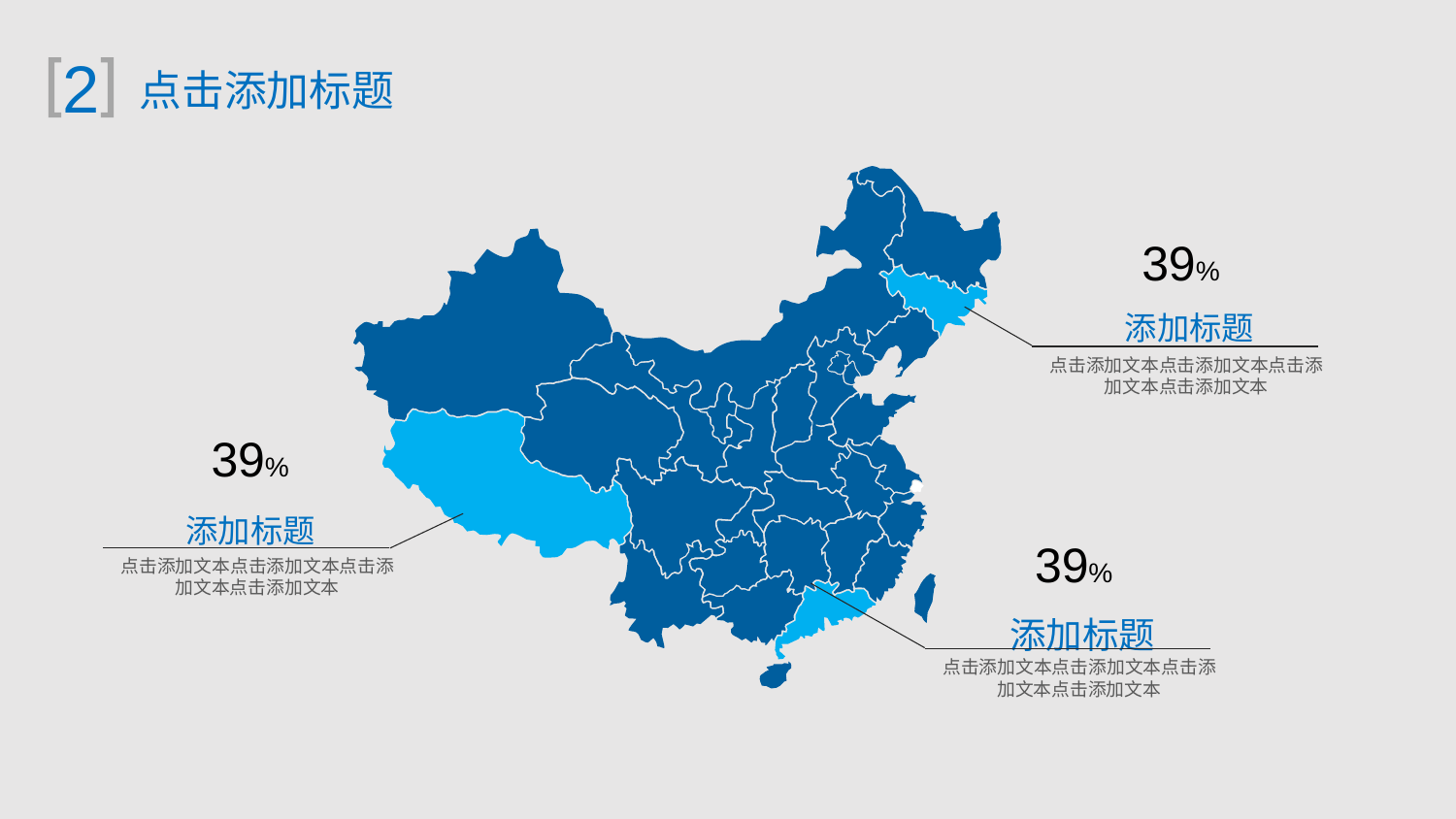

2
点击添加标题

39%
添加标题
点击添加文本点击添加文本点击添加文本点击添加文本
39%

添加标题
39%
点击添加文本点击添加文本点击添加文本点击添加文本
添加标题
点击添加文本点击添加文本点击添加文本点击添加文本